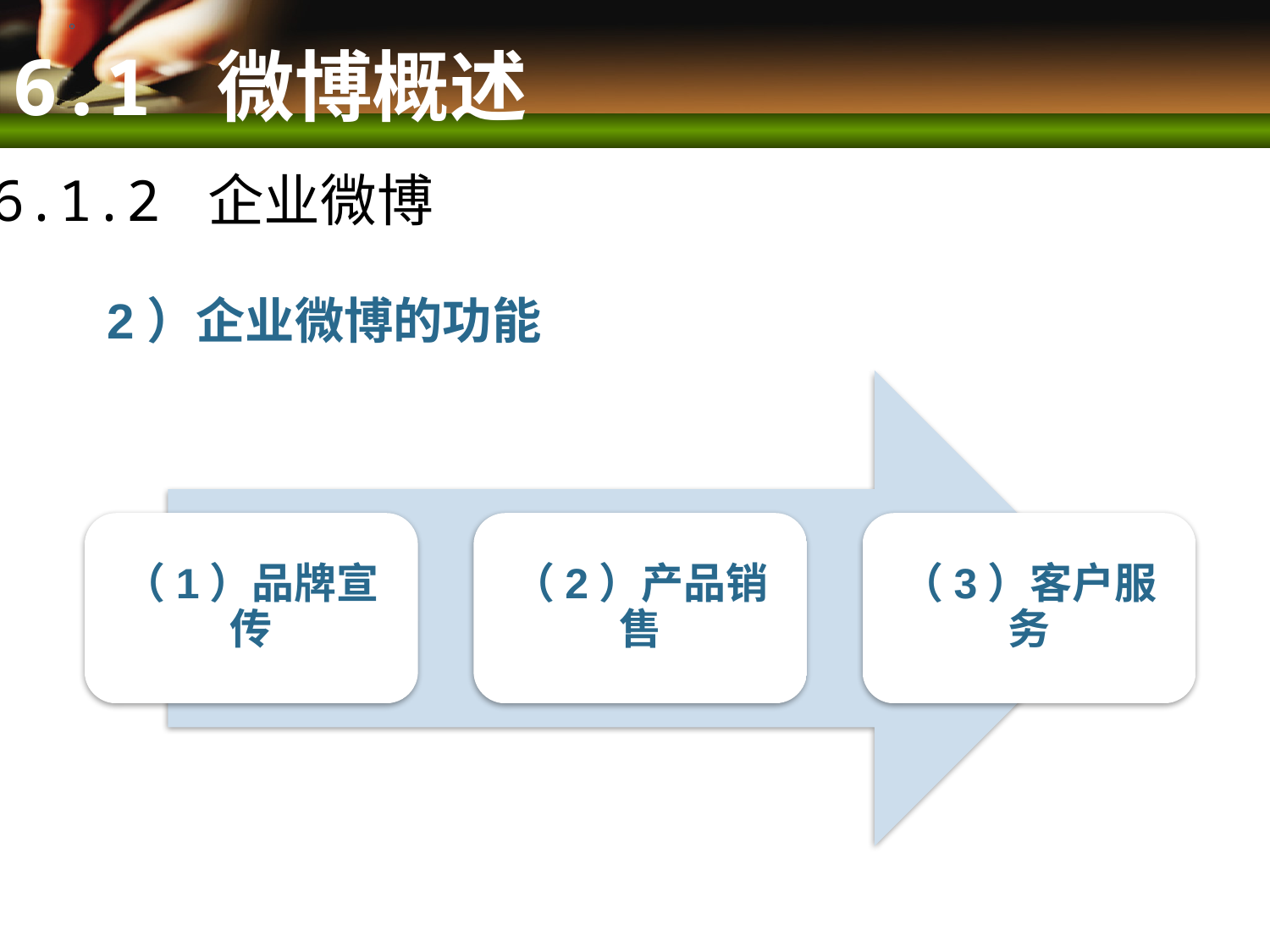

。
6.1 微博概述
6.1.2 企业微博
  2）企业微博的功能

（1）品牌宣传
（2）产品销售
（3）客户服务